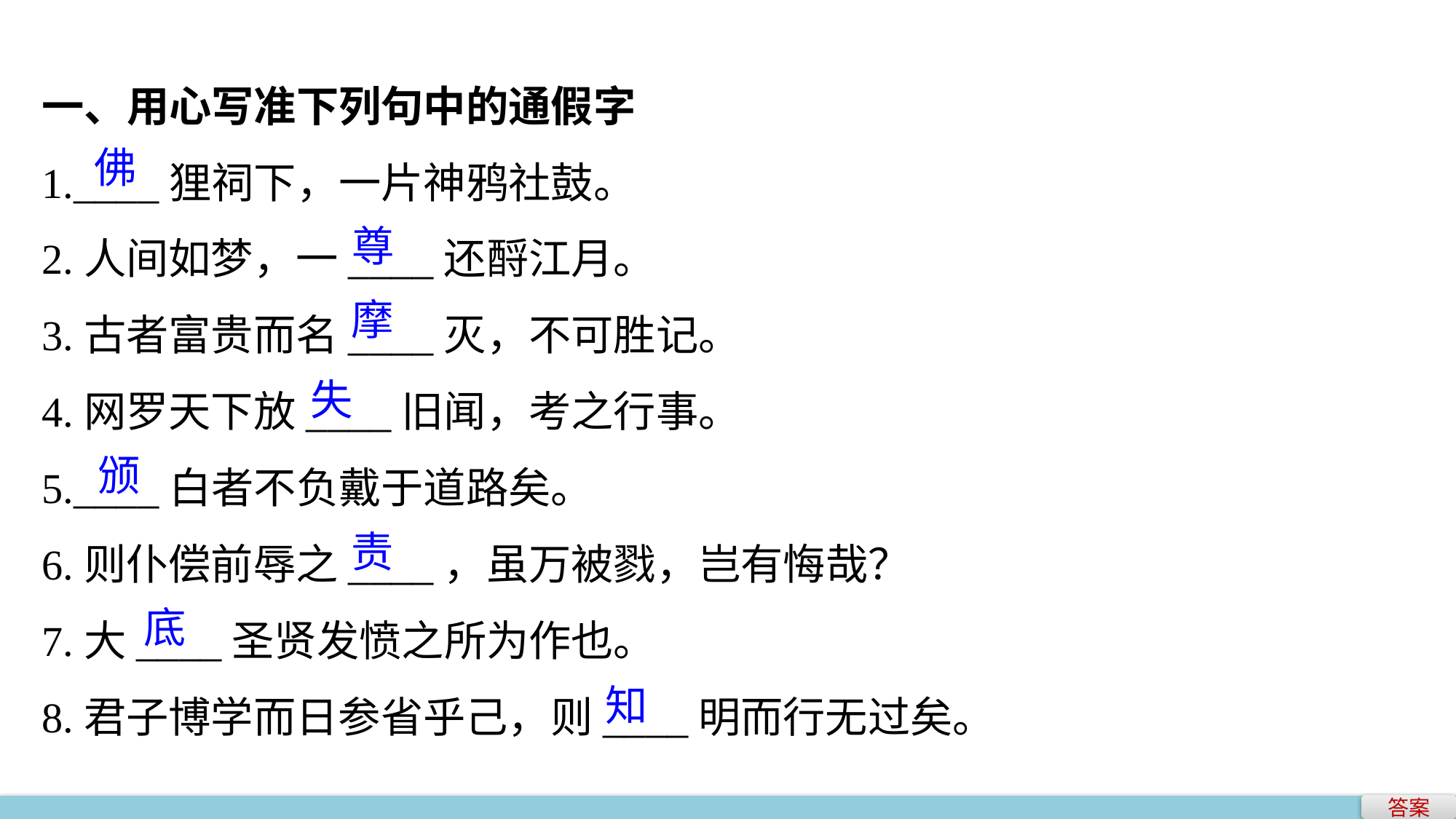

一、用心写准下列句中的通假字
1.____狸祠下，一片神鸦社鼓。
2.人间如梦，一____还酹江月。
3.古者富贵而名____灭，不可胜记。
4.网罗天下放____旧闻，考之行事。
5.____白者不负戴于道路矣。
6.则仆偿前辱之____，虽万被戮，岂有悔哉？
7.大____圣贤发愤之所为作也。
8.君子博学而日参省乎己，则____明而行无过矣。
佛
尊
摩
失
颁
责
底
知
答案